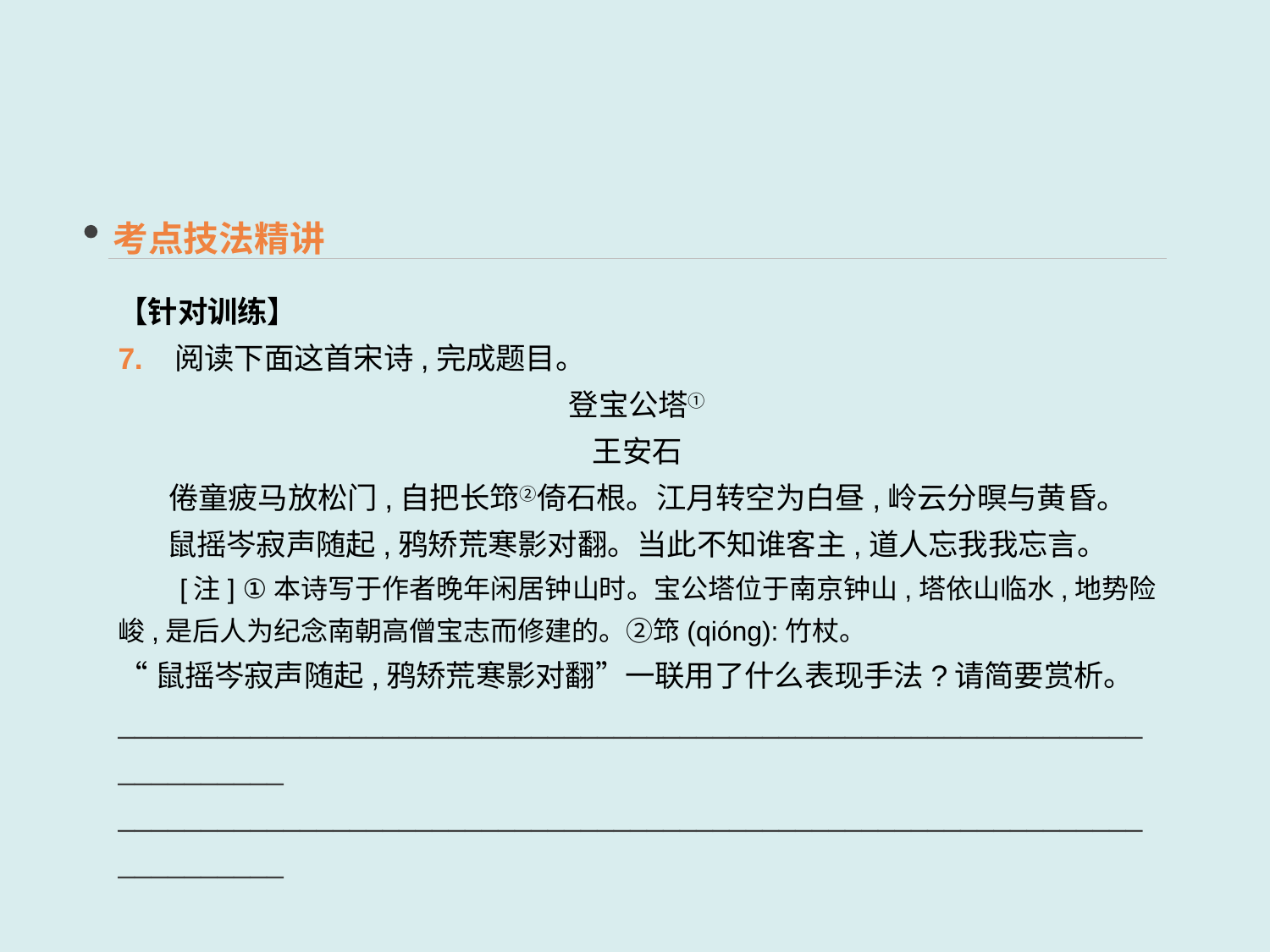

考点技法精讲

【针对训练】
7.   阅读下面这首宋诗,完成题目。
登宝公塔①
王安石
  倦童疲马放松门,自把长筇②倚石根。江月转空为白昼,岭云分暝与黄昏。
鼠摇岑寂声随起,鸦矫荒寒影对翻。当此不知谁客主,道人忘我我忘言。
        [注] ①本诗写于作者晚年闲居钟山时。宝公塔位于南京钟山,塔依山临水,地势险峻,是后人为纪念南朝高僧宝志而修建的。②筇(qiónɡ):竹杖。
“鼠摇岑寂声随起,鸦矫荒寒影对翻”一联用了什么表现手法?请简要赏析。
________________________________________________________________________
________________________________________________________________________